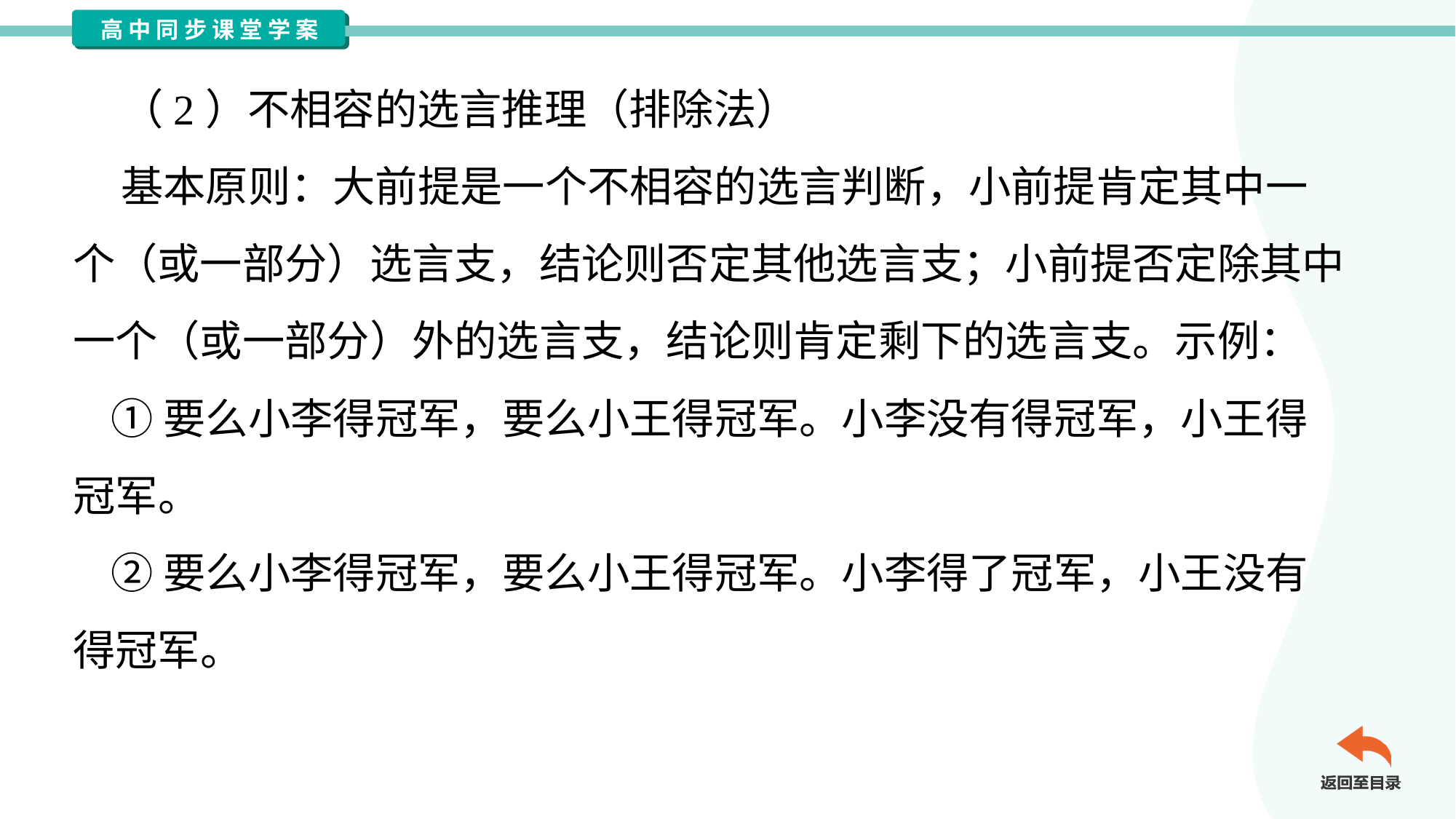

（2）不相容的选言推理（排除法）
    基本原则：大前提是一个不相容的选言判断，小前提肯定其中一
个（或一部分）选言支，结论则否定其他选言支；小前提否定除其中
一个（或一部分）外的选言支，结论则肯定剩下的选言支。示例：
    ①要么小李得冠军，要么小王得冠军。小李没有得冠军，小王得
冠军。
    ②要么小李得冠军，要么小王得冠军。小李得了冠军，小王没有
得冠军。